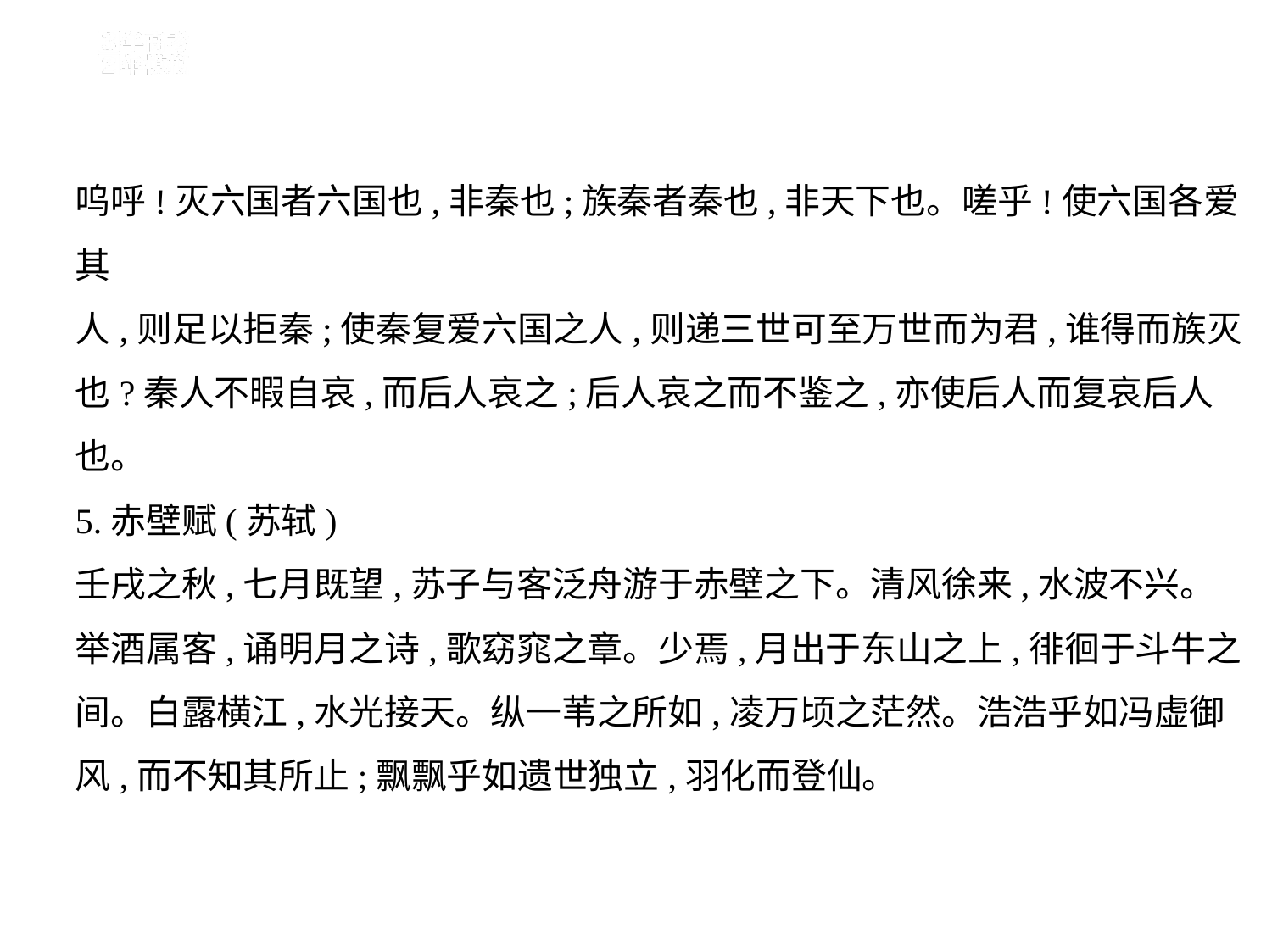

呜呼!灭六国者六国也,非秦也;族秦者秦也,非天下也。嗟乎!使六国各爱其
人,则足以拒秦;使秦复爱六国之人,则递三世可至万世而为君,谁得而族灭
也?秦人不暇自哀,而后人哀之;后人哀之而不鉴之,亦使后人而复哀后人
也。
5.赤壁赋(苏轼)
壬戌之秋,七月既望,苏子与客泛舟游于赤壁之下。清风徐来,水波不兴。
举酒属客,诵明月之诗,歌窈窕之章。少焉,月出于东山之上,徘徊于斗牛之
间。白露横江,水光接天。纵一苇之所如,凌万顷之茫然。浩浩乎如冯虚御
风,而不知其所止;飘飘乎如遗世独立,羽化而登仙。